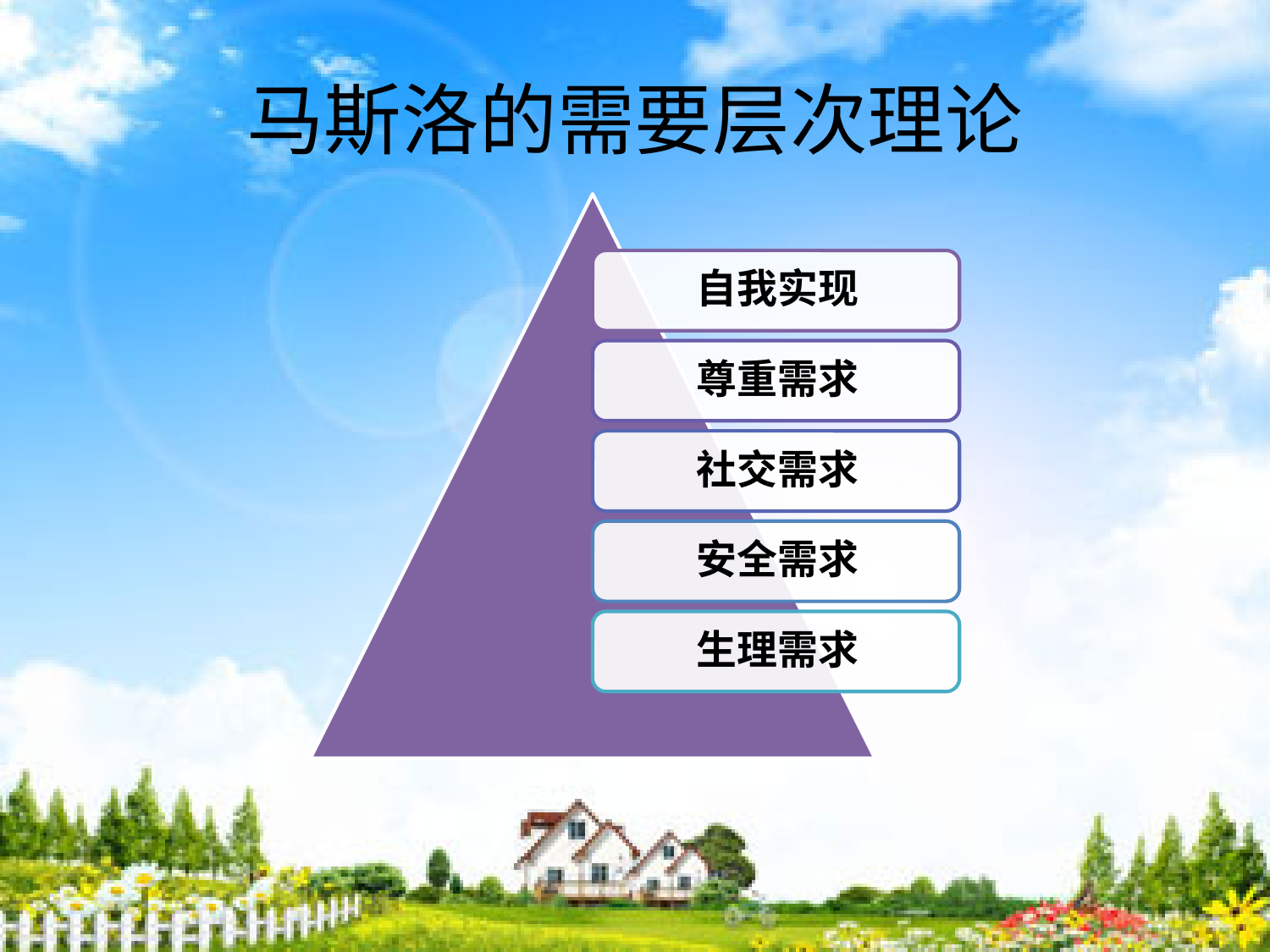

# 马斯洛的需要层次理论
自我实现
尊重需求
社交需求
安全需求
生理需求